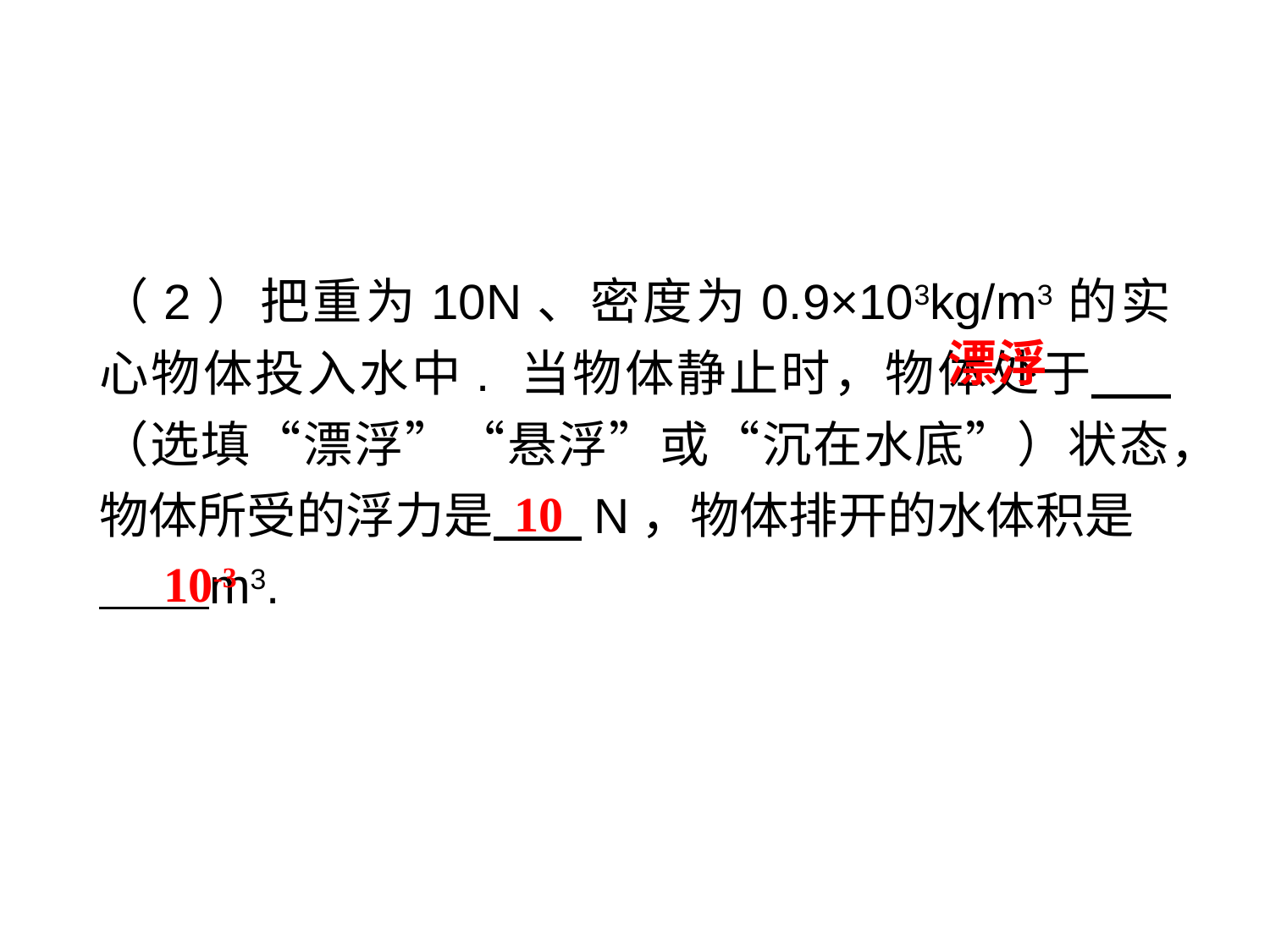

（2）把重为10N、密度为0.9×103kg/m3的实心物体投入水中. 当物体静止时，物体处于  　 （选填“漂浮”“悬浮”或“沉在水底”）状态，物体所受的浮力是        N，物体排开的水体积是
        m3.
漂浮
10
10-3